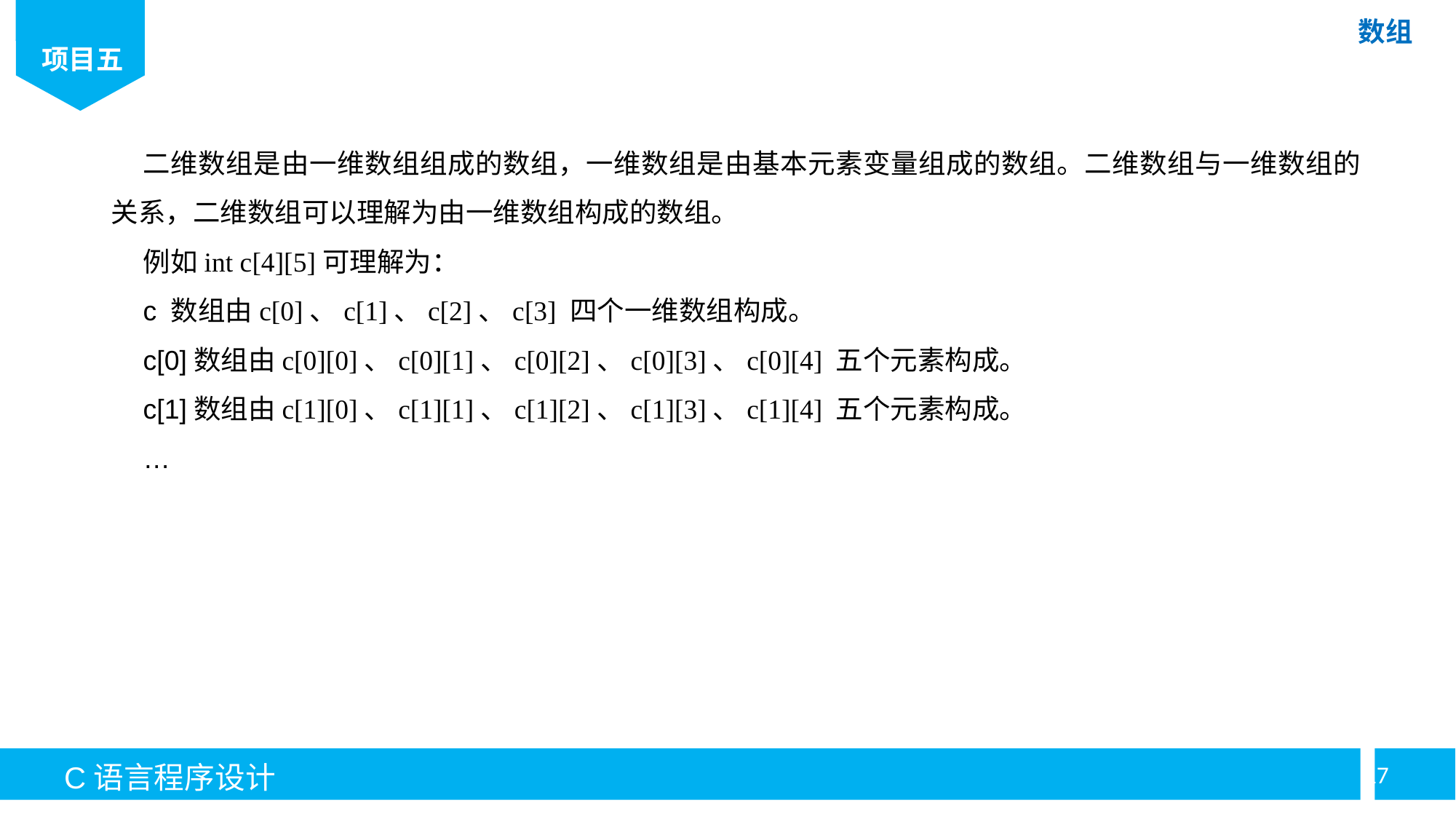

二维数组是由一维数组组成的数组，一维数组是由基本元素变量组成的数组。二维数组与一维数组的关系，二维数组可以理解为由一维数组构成的数组。
例如int c[4][5]可理解为：
c 数组由c[0]、c[1]、c[2]、c[3] 四个一维数组构成。
c[0]数组由c[0][0]、c[0][1]、c[0][2]、c[0][3]、c[0][4] 五个元素构成。
c[1]数组由c[1][0]、c[1][1]、c[1][2]、c[1][3]、c[1][4] 五个元素构成。
…